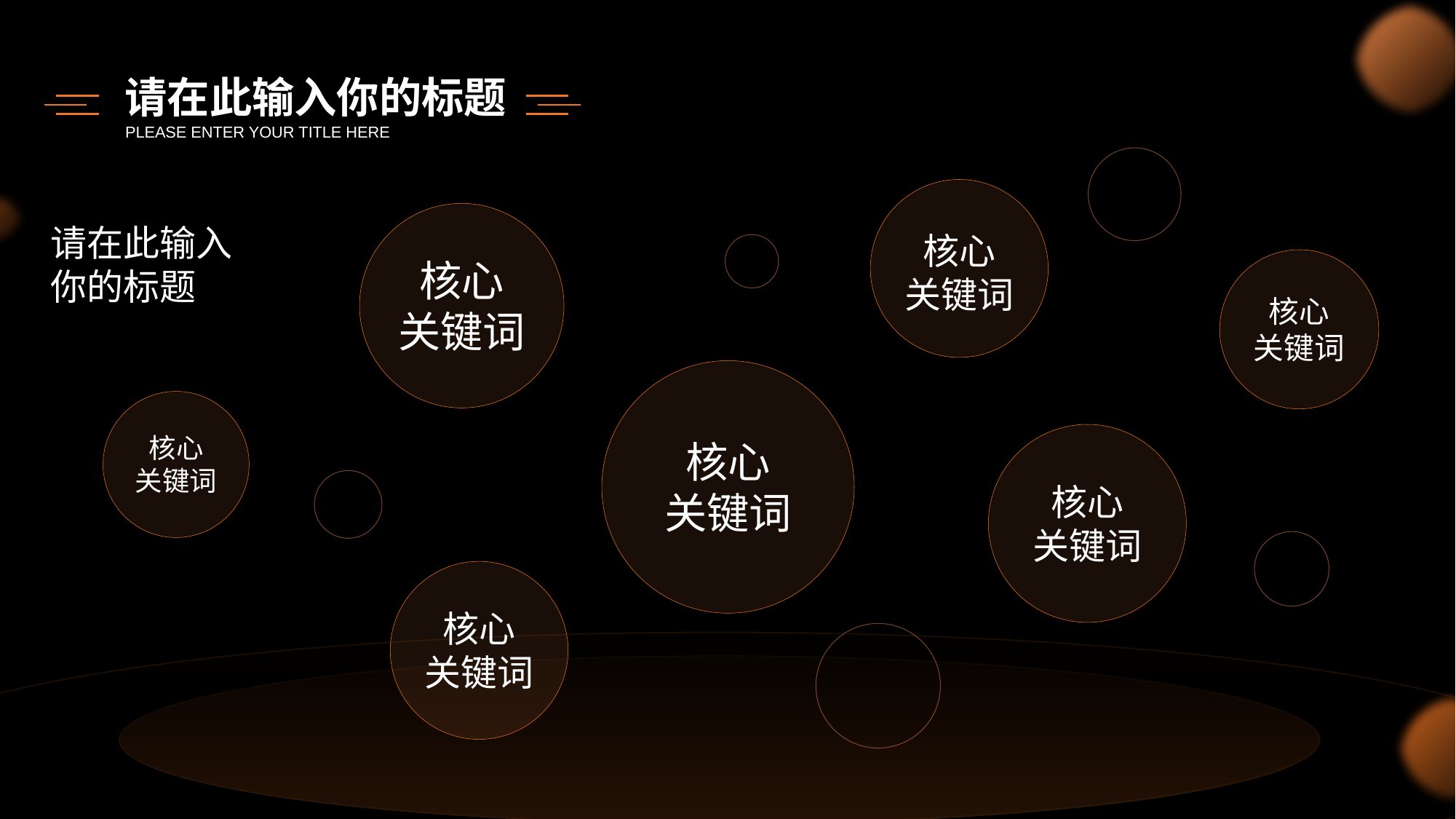

请在此输入你的标题
PLEASE ENTER YOUR TITLE HERE

请在此输入你的标题
核心
关键词

核心
关键词
核心
关键词

核心
关键词
核心
关键词

核心
关键词

核心
关键词